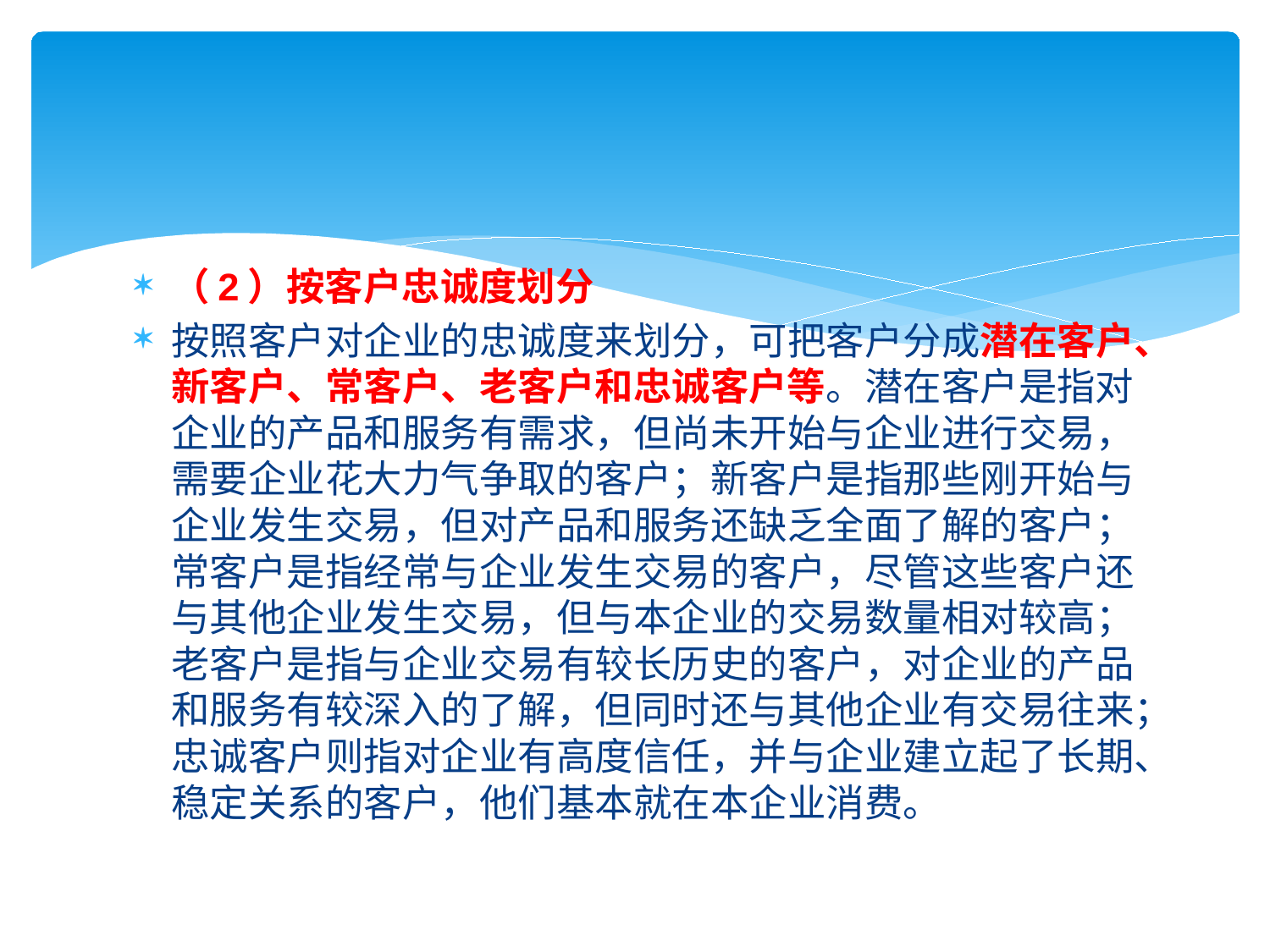

（2）按客户忠诚度划分
按照客户对企业的忠诚度来划分，可把客户分成潜在客户、新客户、常客户、老客户和忠诚客户等。潜在客户是指对企业的产品和服务有需求，但尚未开始与企业进行交易，需要企业花大力气争取的客户；新客户是指那些刚开始与企业发生交易，但对产品和服务还缺乏全面了解的客户；常客户是指经常与企业发生交易的客户，尽管这些客户还与其他企业发生交易，但与本企业的交易数量相对较高；老客户是指与企业交易有较长历史的客户，对企业的产品和服务有较深入的了解，但同时还与其他企业有交易往来；忠诚客户则指对企业有高度信任，并与企业建立起了长期、稳定关系的客户，他们基本就在本企业消费。